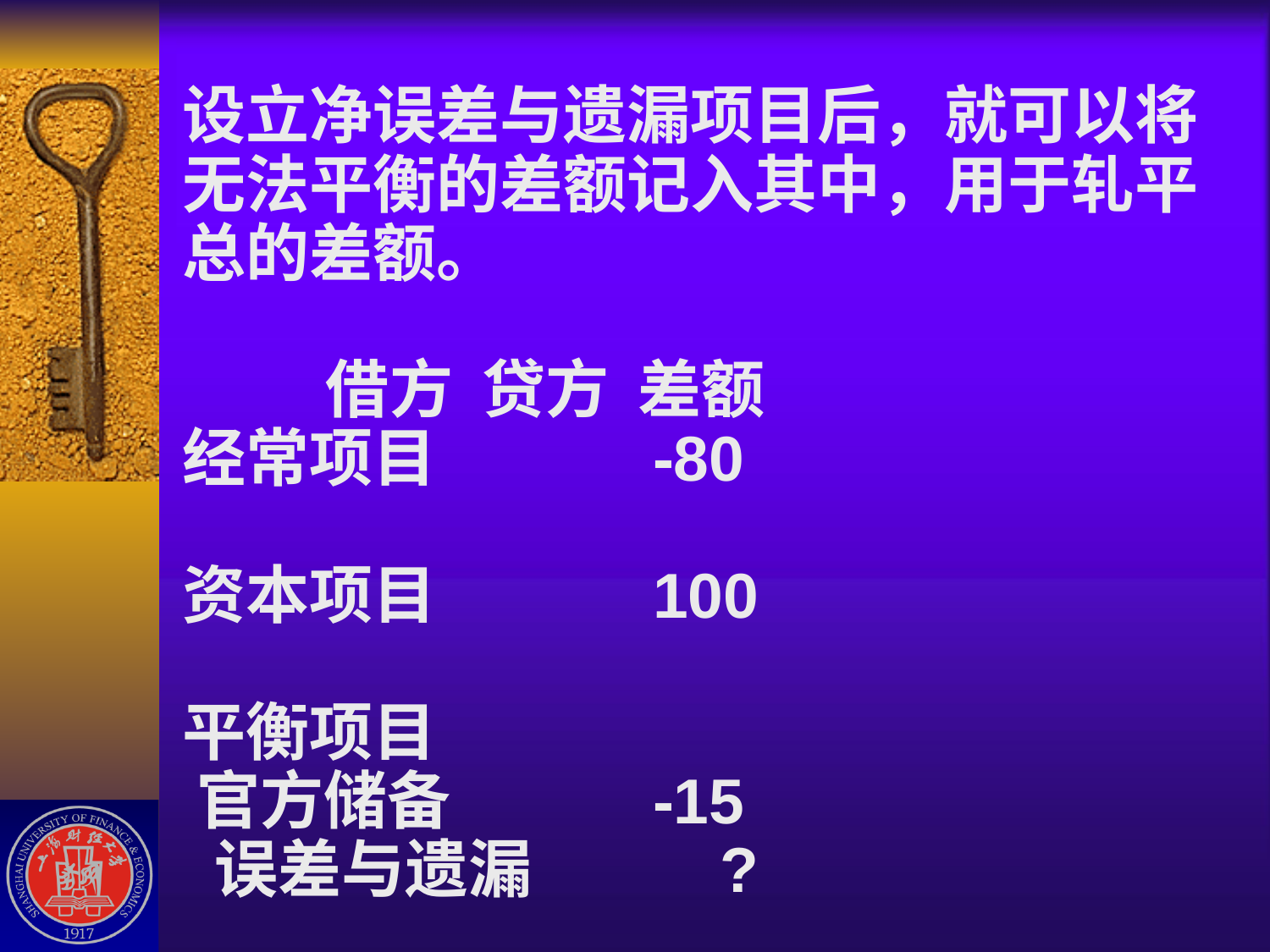

# 设立净误差与遗漏项目后，就可以将无法平衡的差额记入其中，用于轧平总的差额。 借方  贷方  差额 经常项目              -80 资本项目              100 平衡项目 官方储备             -15 误差与遗漏            ?